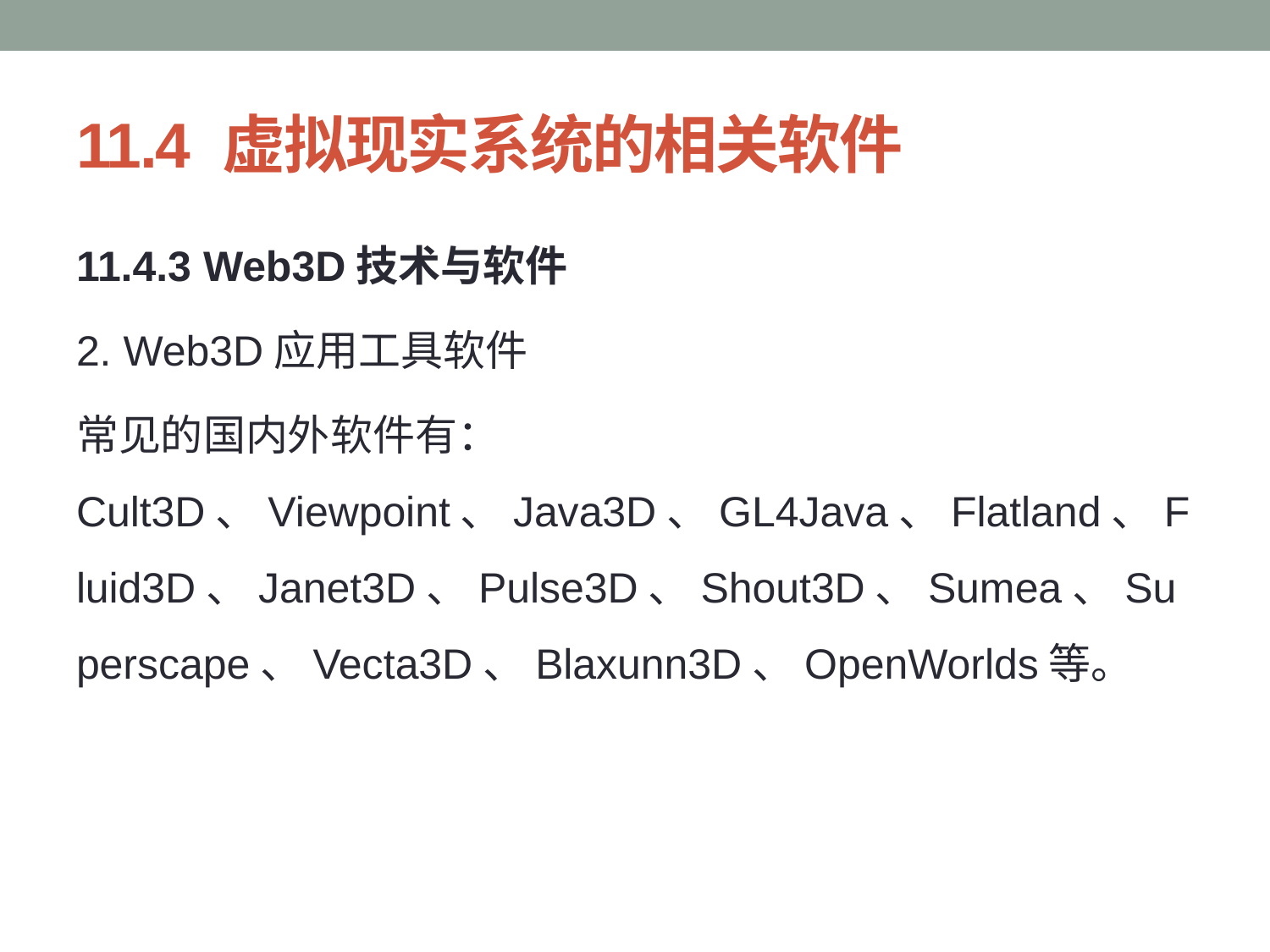

# 11.4 虚拟现实系统的相关软件
11.4.3 Web3D技术与软件
2. Web3D应用工具软件
常见的国内外软件有：Cult3D、Viewpoint、Java3D、GL4Java、Flatland、Fluid3D、Janet3D、Pulse3D、Shout3D、Sumea、Superscape、Vecta3D、Blaxunn3D、OpenWorlds等。